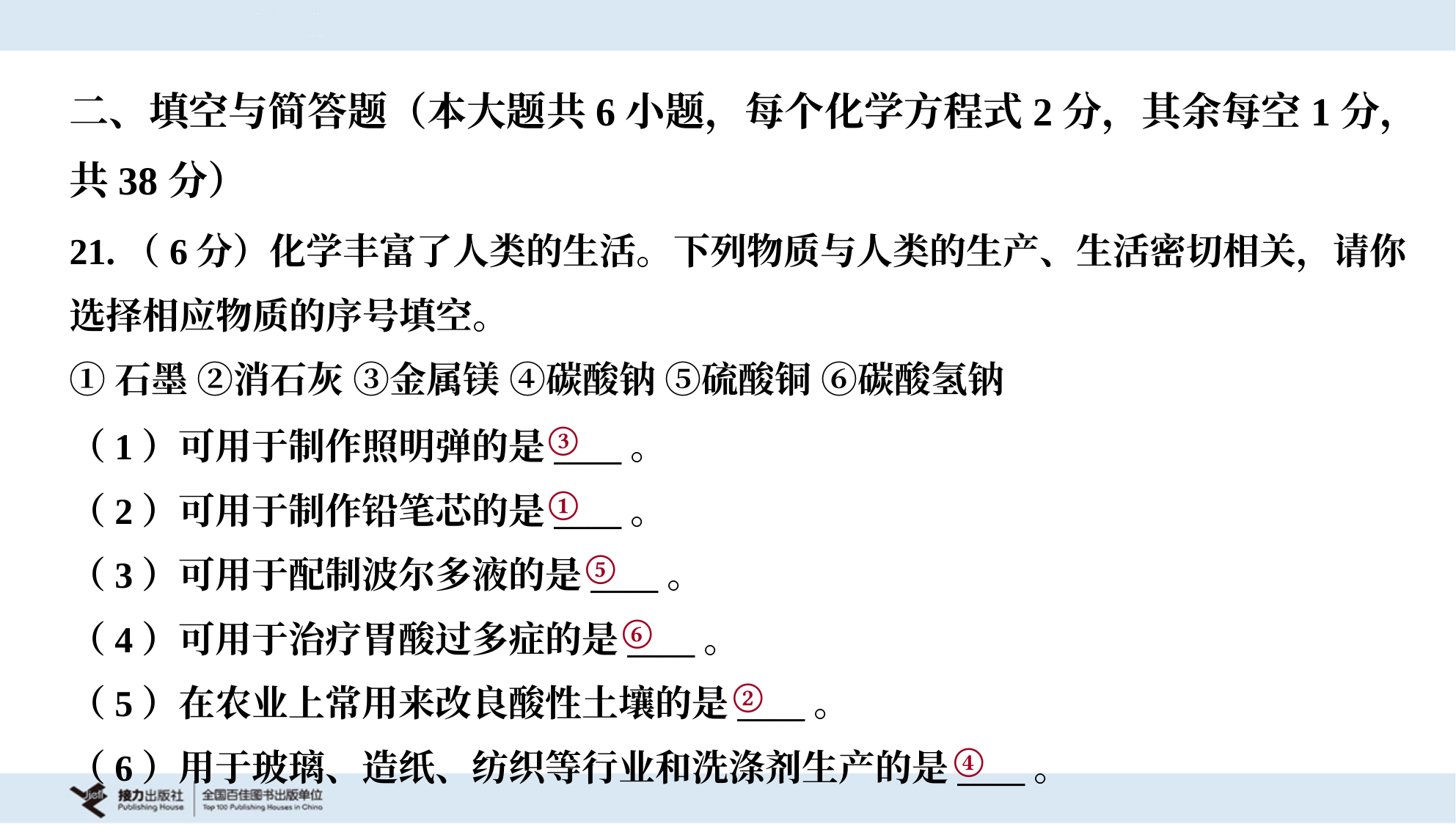

二、填空与简答题（本大题共6小题，每个化学方程式2分，其余每空1分，
共38分）
21.（6分）化学丰富了人类的生活。下列物质与人类的生产、生活密切相关，请你
选择相应物质的序号填空。
①石墨 ②消石灰 ③金属镁 ④碳酸钠 ⑤硫酸铜 ⑥碳酸氢钠
③
（1）可用于制作照明弹的是____。
（2）可用于制作铅笔芯的是____。
（3）可用于配制波尔多液的是____。
（4）可用于治疗胃酸过多症的是____。
（5）在农业上常用来改良酸性土壤的是____。
（6）用于玻璃、造纸、纺织等行业和洗涤剂生产的是____。
①
⑤
⑥
②
④